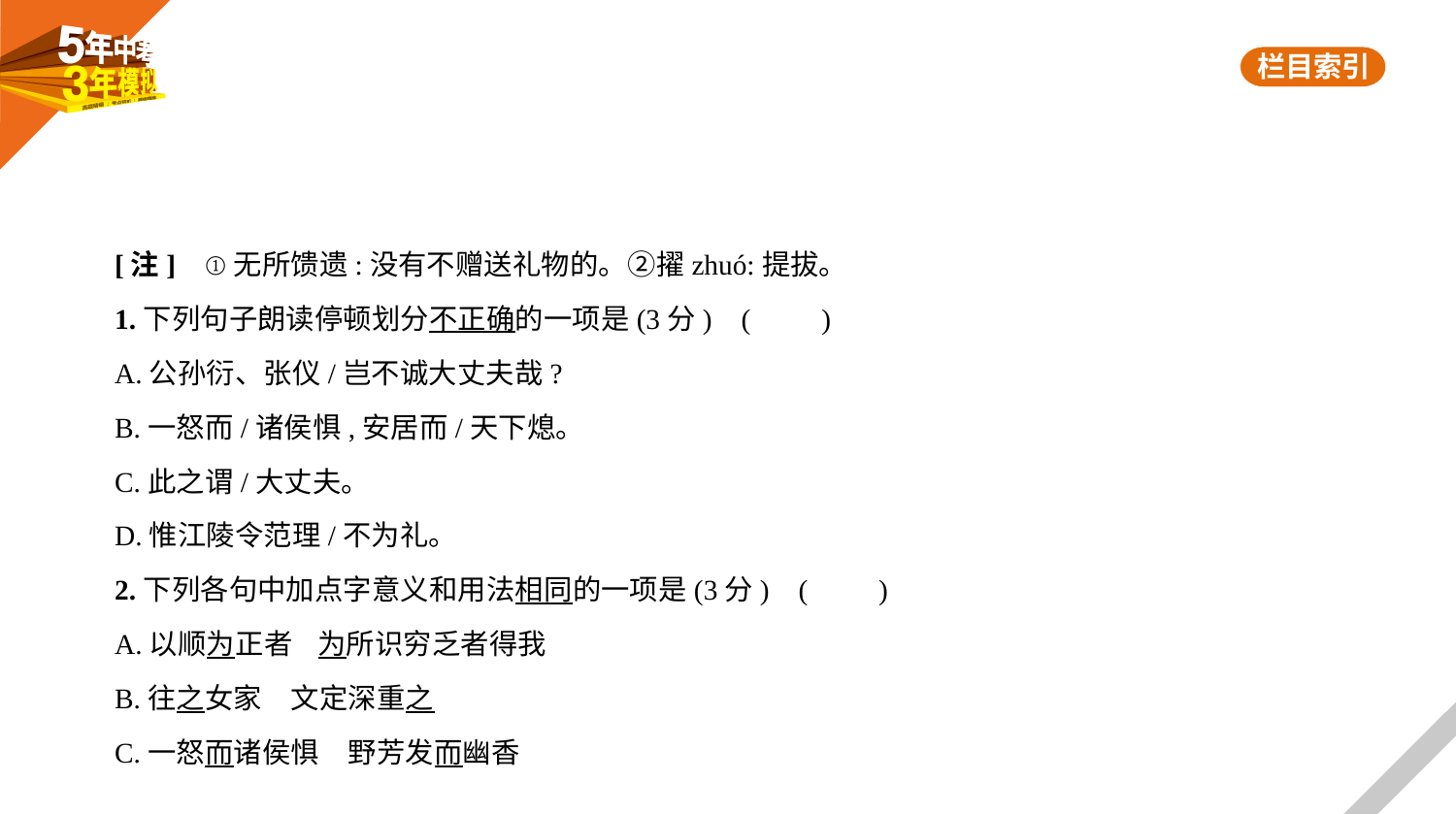

[注]    ①无所馈遗:没有不赠送礼物的。②擢zhuó:提拔。
1.下列句子朗读停顿划分不正确的一项是(3分) (　　)
A.公孙衍、张仪/岂不诚大丈夫哉?
B.一怒而/诸侯惧,安居而/天下熄。
C.此之谓/大丈夫。
D.惟江陵令范理/不为礼。
2.下列各句中加点字意义和用法相同的一项是(3分) (　　)
A.以顺为正者    为所识穷乏者得我
B.往之女家　文定深重之
C.一怒而诸侯惧　野芳发而幽香